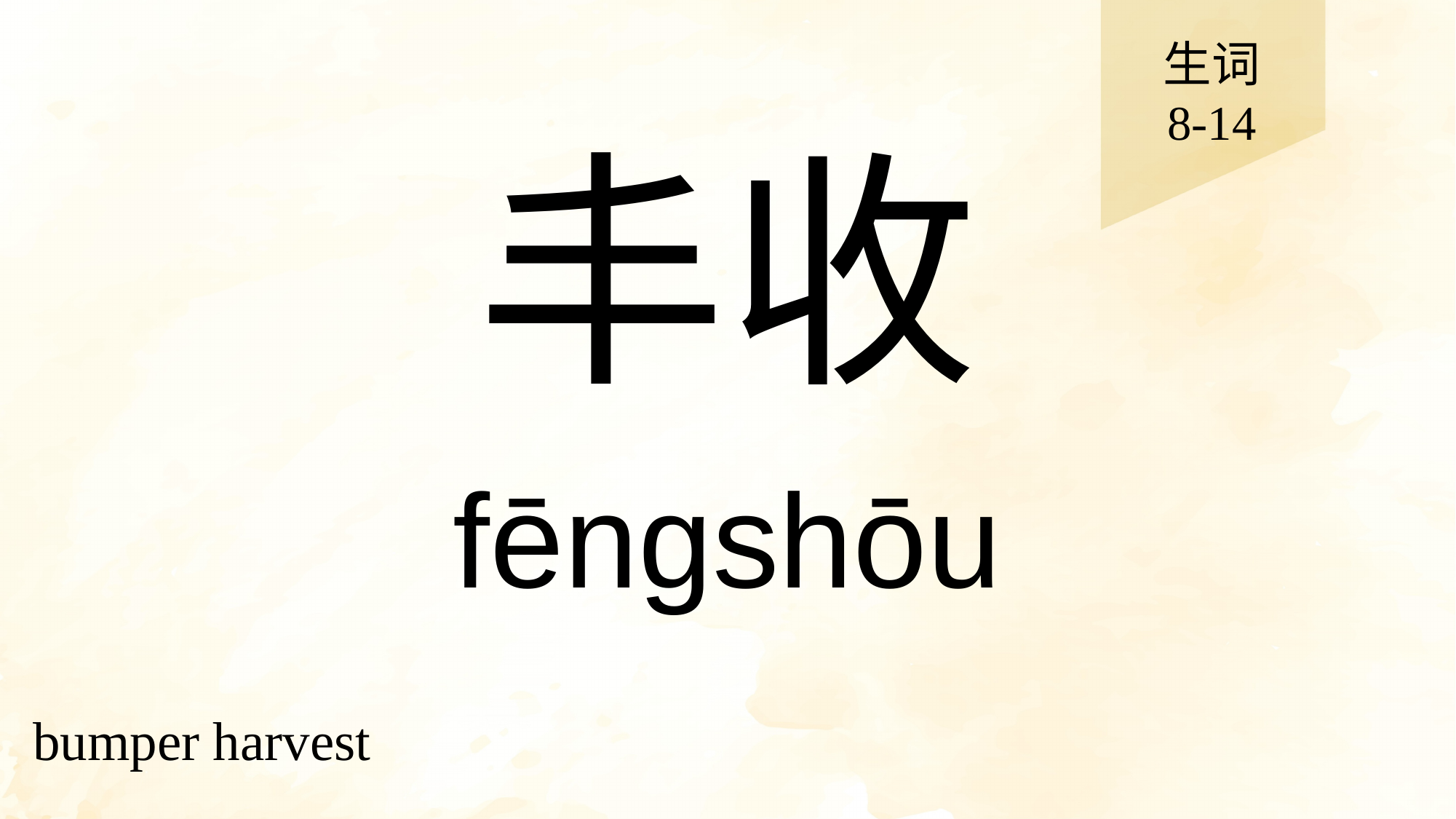

生词
8-14
# 丰收
fēngshōu
bumper harvest